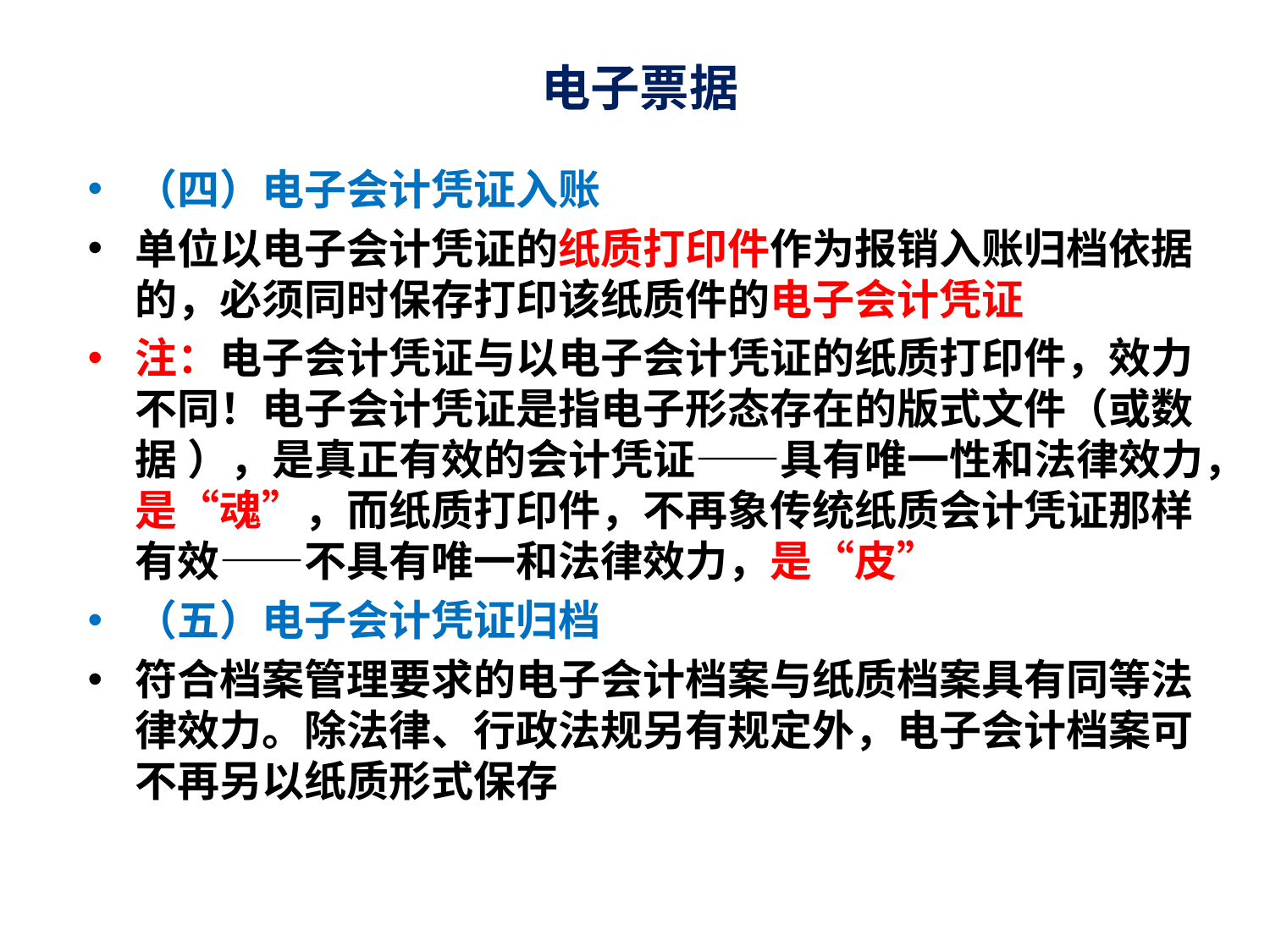

# 电子票据
（四）电子会计凭证入账
单位以电子会计凭证的纸质打印件作为报销入账归档依据的，必须同时保存打印该纸质件的电子会计凭证
注：电子会计凭证与以电子会计凭证的纸质打印件，效力不同！电子会计凭证是指电子形态存在的版式文件（或数据 ），是真正有效的会计凭证——具有唯一性和法律效力，是“魂”，而纸质打印件，不再象传统纸质会计凭证那样有效——不具有唯一和法律效力，是“皮”
（五）电子会计凭证归档
符合档案管理要求的电子会计档案与纸质档案具有同等法律效力。除法律、行政法规另有规定外，电子会计档案可不再另以纸质形式保存